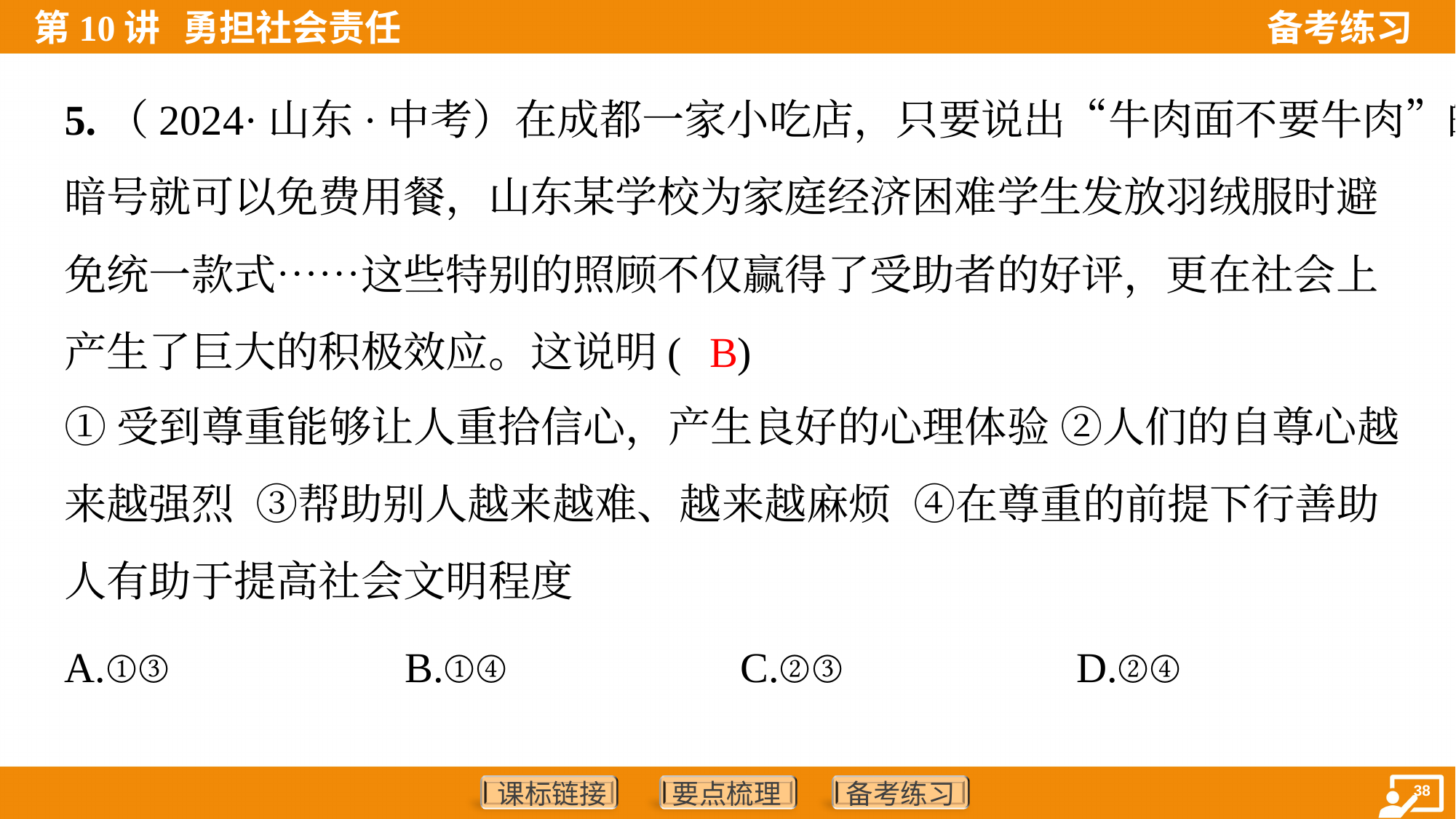

5.（2024·山东·中考）在成都一家小吃店，只要说出“牛肉面不要牛肉”的
暗号就可以免费用餐，山东某学校为家庭经济困难学生发放羽绒服时避
免统一款式……这些特别的照顾不仅赢得了受助者的好评，更在社会上
产生了巨大的积极效应。这说明(     )
B
①受到尊重能够让人重拾信心，产生良好的心理体验 ②人们的自尊心越
来越强烈  ③帮助别人越来越难、越来越麻烦  ④在尊重的前提下行善助
人有助于提高社会文明程度
A.①③	B.①④	C.②③	D.②④